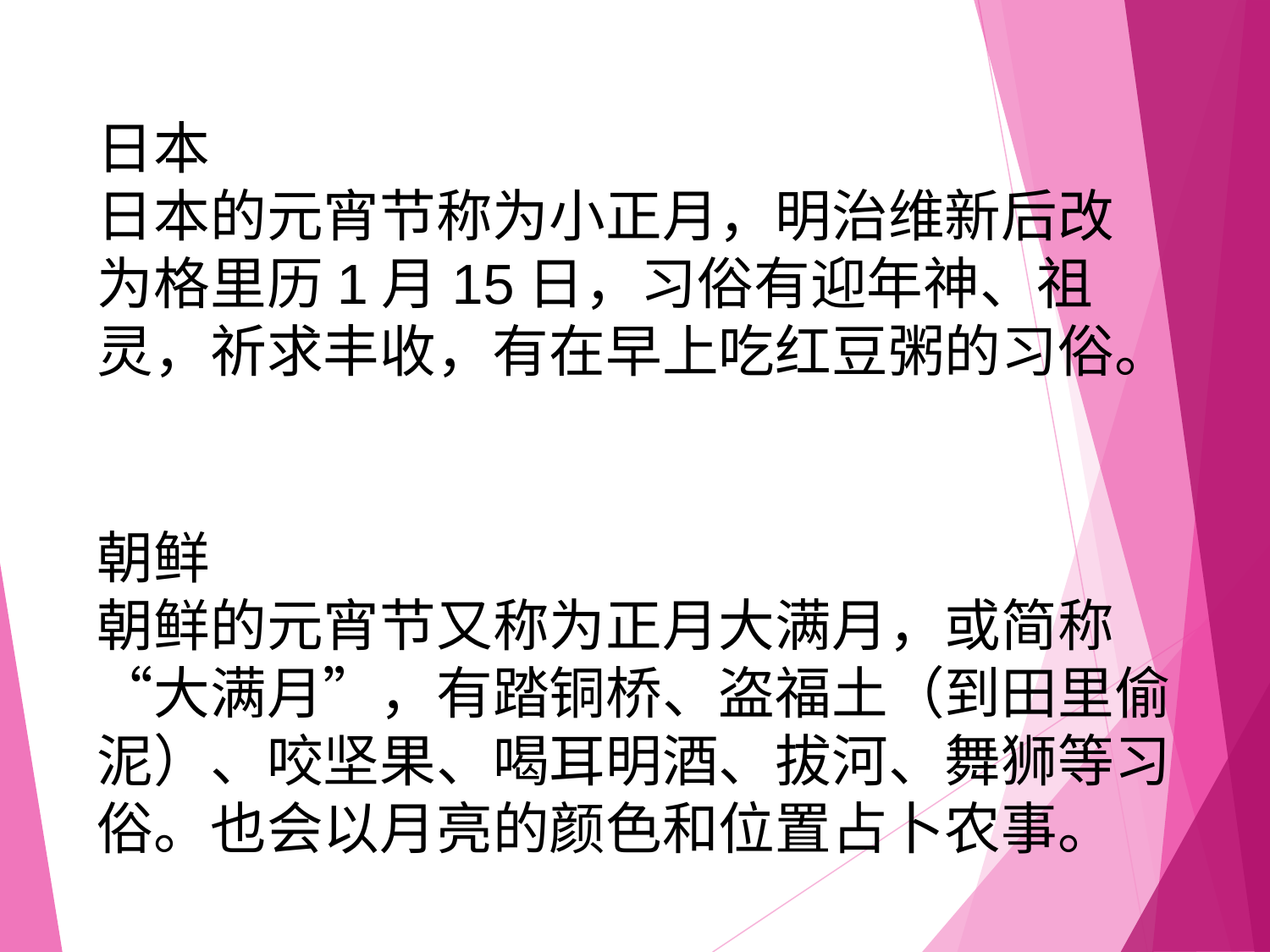

日本
日本的元宵节称为小正月，明治维新后改为格里历1月15日，习俗有迎年神、祖灵，祈求丰收，有在早上吃红豆粥的习俗。
朝鲜
朝鲜的元宵节又称为正月大满月，或简称“大满月”，有踏铜桥、盗福土（到田里偷泥）、咬坚果、喝耳明酒、拔河、舞狮等习俗。也会以月亮的颜色和位置占卜农事。